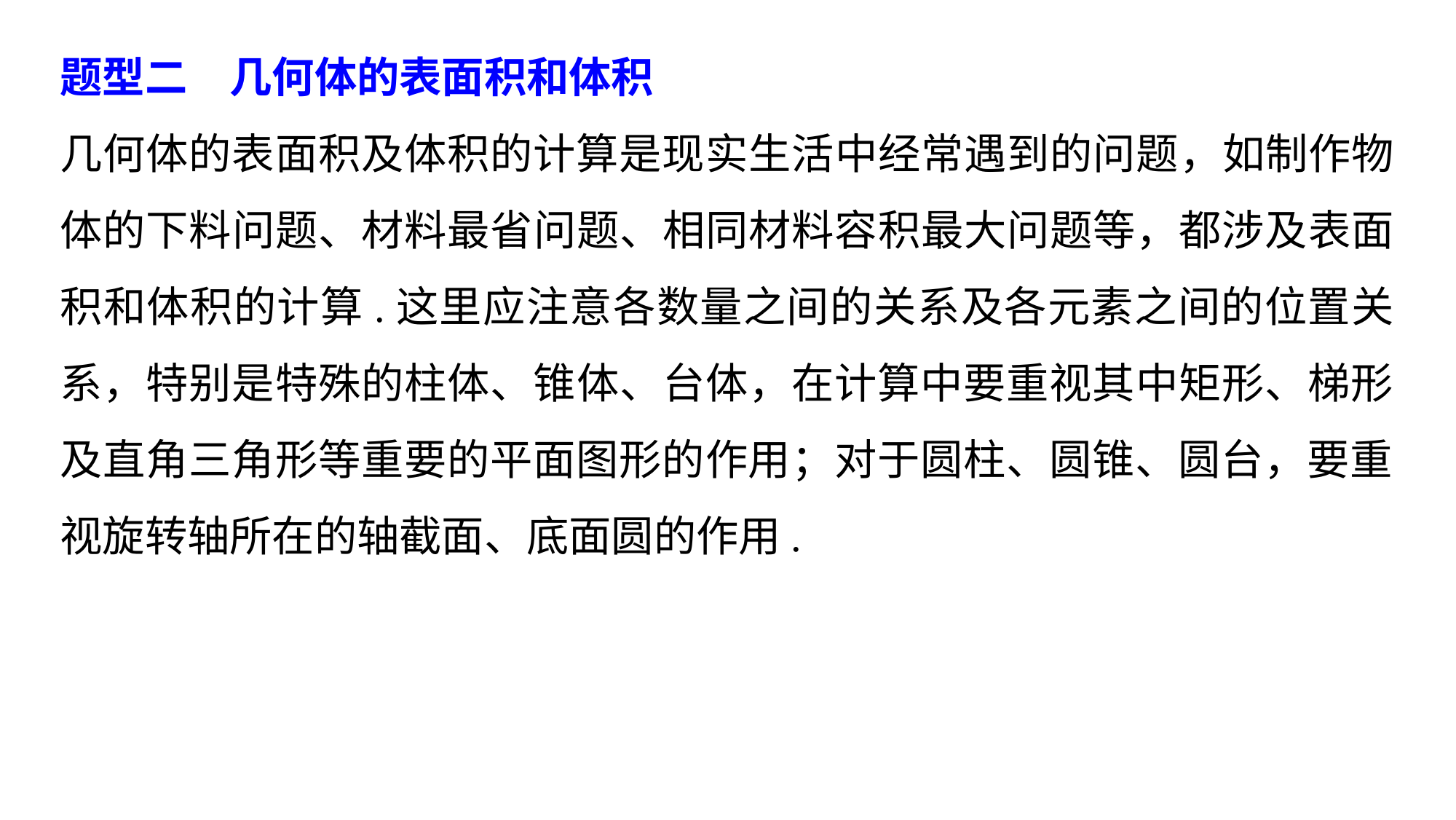

题型二　几何体的表面积和体积
几何体的表面积及体积的计算是现实生活中经常遇到的问题，如制作物体的下料问题、材料最省问题、相同材料容积最大问题等，都涉及表面积和体积的计算.这里应注意各数量之间的关系及各元素之间的位置关系，特别是特殊的柱体、锥体、台体，在计算中要重视其中矩形、梯形及直角三角形等重要的平面图形的作用；对于圆柱、圆锥、圆台，要重视旋转轴所在的轴截面、底面圆的作用.